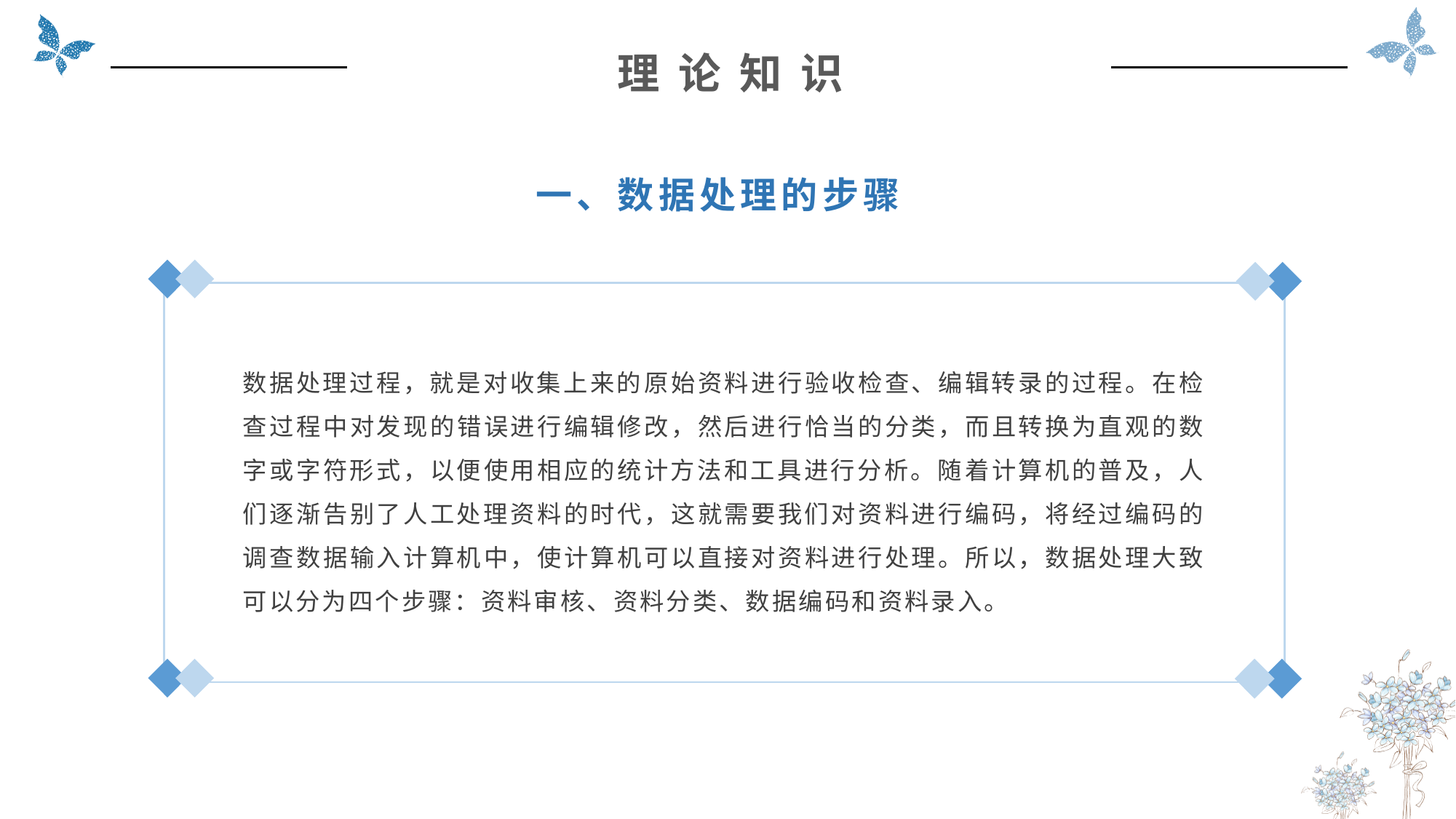

理 论 知 识
一、数据处理的步骤

数据处理过程，就是对收集上来的原始资料进行验收检查、编辑转录的过程。在检查过程中对发现的错误进行编辑修改，然后进行恰当的分类，而且转换为直观的数字或字符形式，以便使用相应的统计方法和工具进行分析。随着计算机的普及，人们逐渐告别了人工处理资料的时代，这就需要我们对资料进行编码，将经过编码的调查数据输入计算机中，使计算机可以直接对资料进行处理。所以，数据处理大致可以分为四个步骤：资料审核、资料分类、数据编码和资料录入。